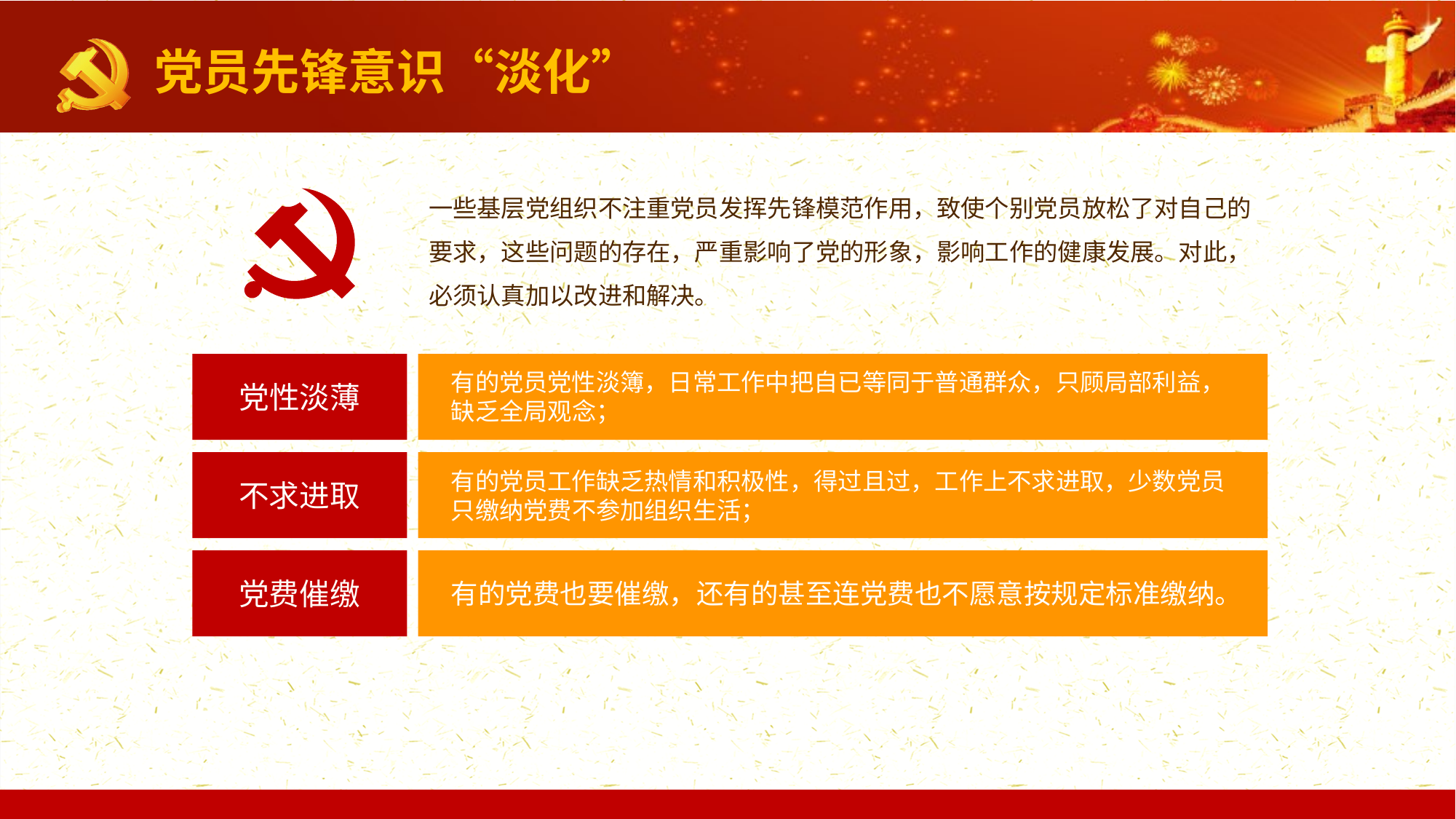

党员先锋意识“淡化”
一些基层党组织不注重党员发挥先锋模范作用，致使个别党员放松了对自己的要求，这些问题的存在，严重影响了党的形象，影响工作的健康发展。对此，必须认真加以改进和解决。

党性淡薄

有的党员党性淡簿，日常工作中把自已等同于普通群众，只顾局部利益，缺乏全局观念；
不求进取

有的党员工作缺乏热情和积极性，得过且过，工作上不求进取，少数党员只缴纳党费不参加组织生活；
党费催缴

有的党费也要催缴，还有的甚至连党费也不愿意按规定标准缴纳。